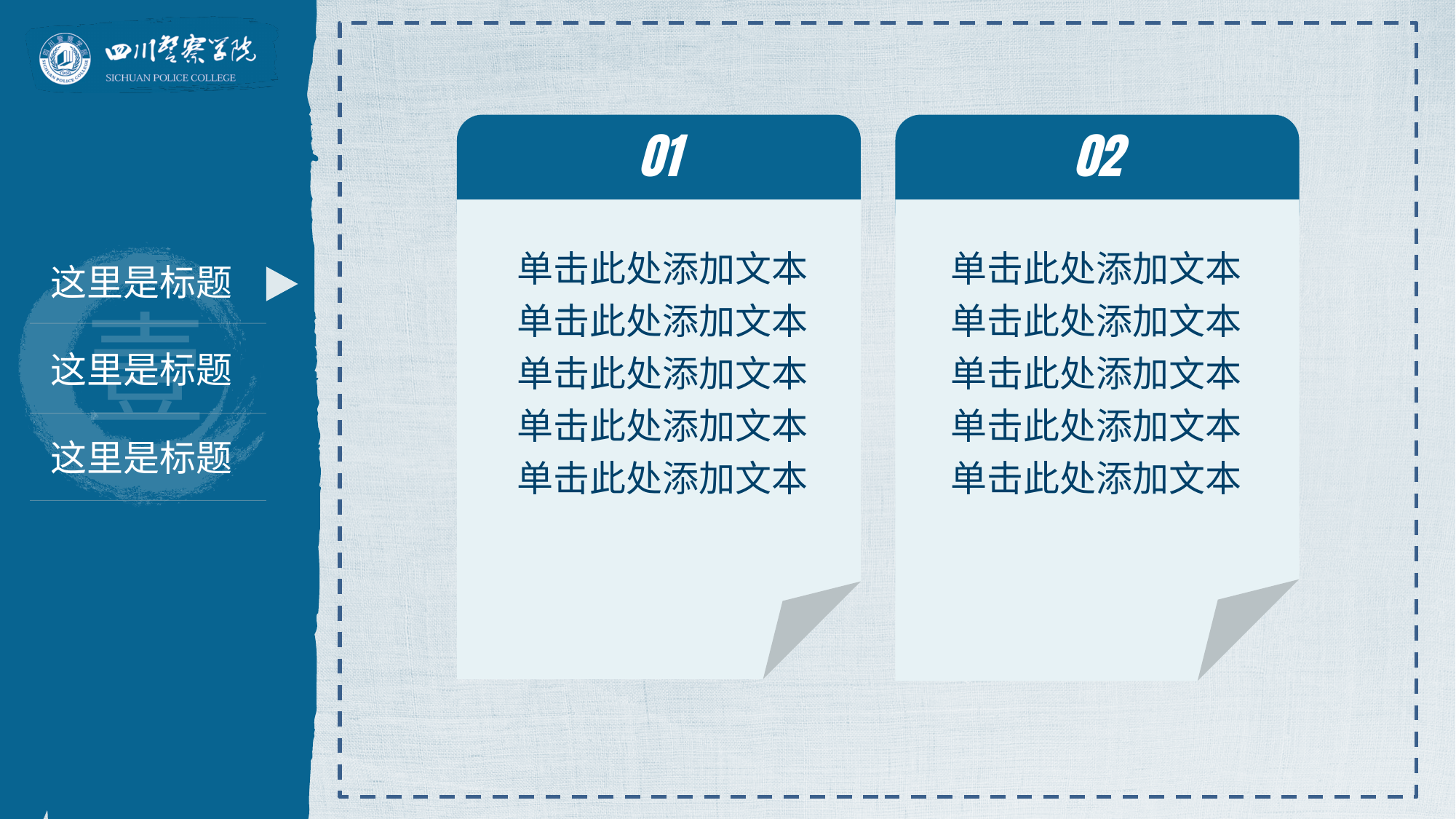

01
单击此处添加文本单击此处添加文本单击此处添加文本单击此处添加文本单击此处添加文本

02
单击此处添加文本单击此处添加文本单击此处添加文本单击此处添加文本单击此处添加文本

壹
这里是标题
这里是标题
这里是标题